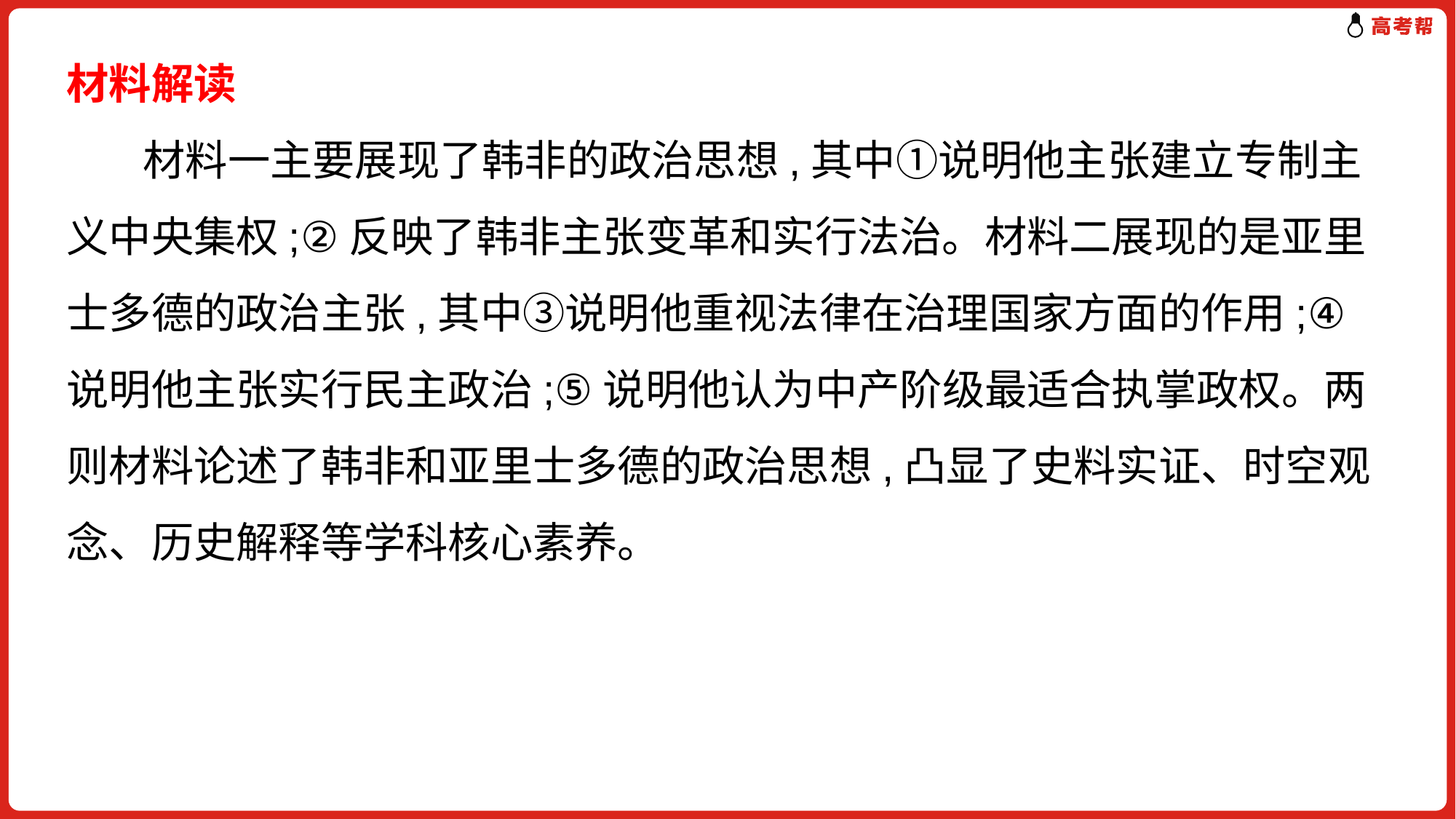

材料解读
       材料一主要展现了韩非的政治思想,其中①说明他主张建立专制主义中央集权;②反映了韩非主张变革和实行法治。材料二展现的是亚里士多德的政治主张,其中③说明他重视法律在治理国家方面的作用;④说明他主张实行民主政治;⑤说明他认为中产阶级最适合执掌政权。两则材料论述了韩非和亚里士多德的政治思想,凸显了史料实证、时空观念、历史解释等学科核心素养。